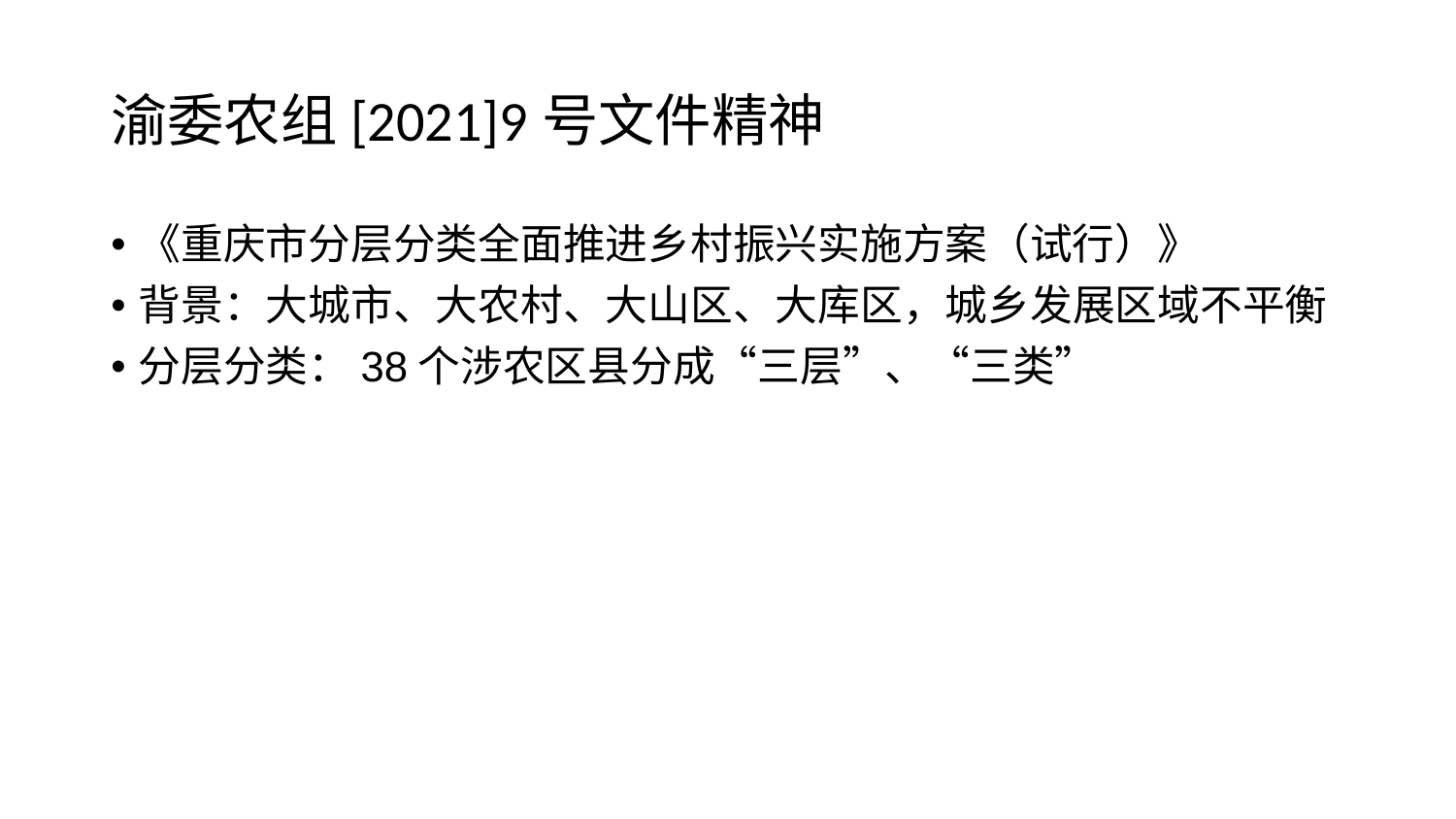

# 渝委农组[2021]9号文件精神
《重庆市分层分类全面推进乡村振兴实施方案（试行）》
背景：大城市、大农村、大山区、大库区，城乡发展区域不平衡
分层分类：38个涉农区县分成“三层”、“三类”